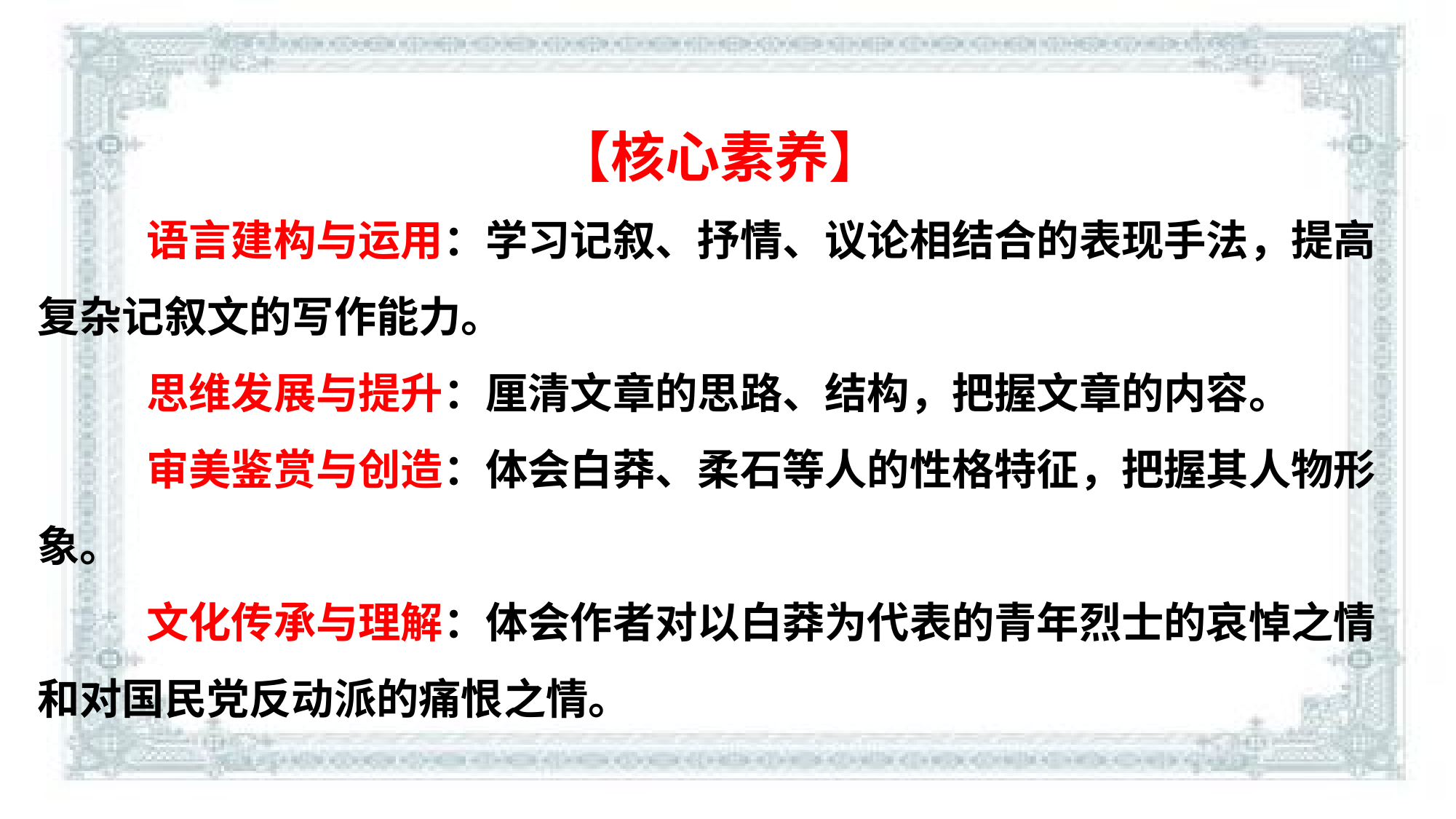

【核心素养】
	语言建构与运用：学习记叙、抒情、议论相结合的表现手法，提高复杂记叙文的写作能力。
	思维发展与提升：厘清文章的思路、结构，把握文章的内容。
	审美鉴赏与创造：体会白莽、柔石等人的性格特征，把握其人物形象。
	文化传承与理解：体会作者对以白莽为代表的青年烈士的哀悼之情和对国民党反动派的痛恨之情。